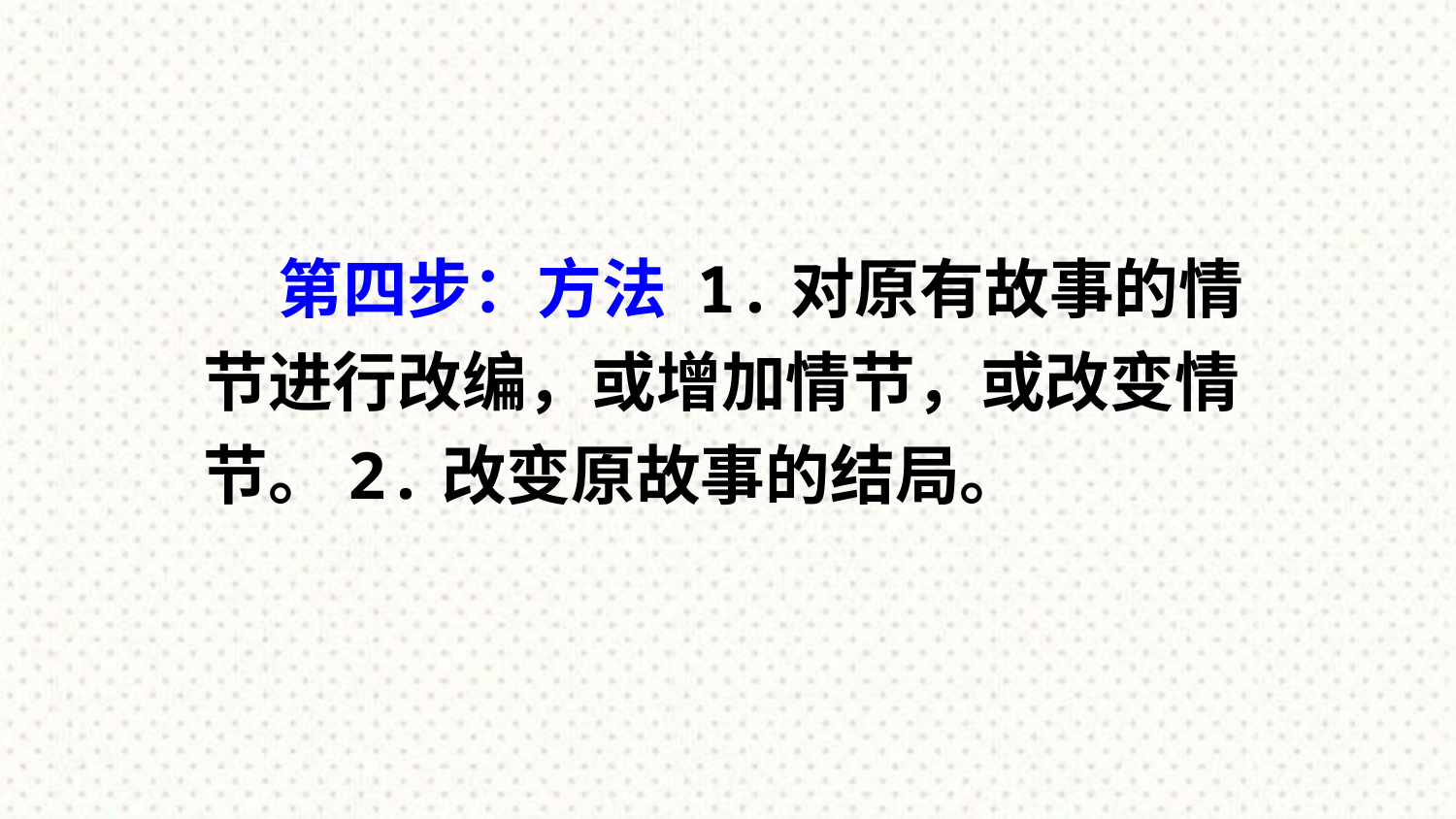

第四步：方法 1.对原有故事的情节进行改编，或增加情节，或改变情节。2.改变原故事的结局。